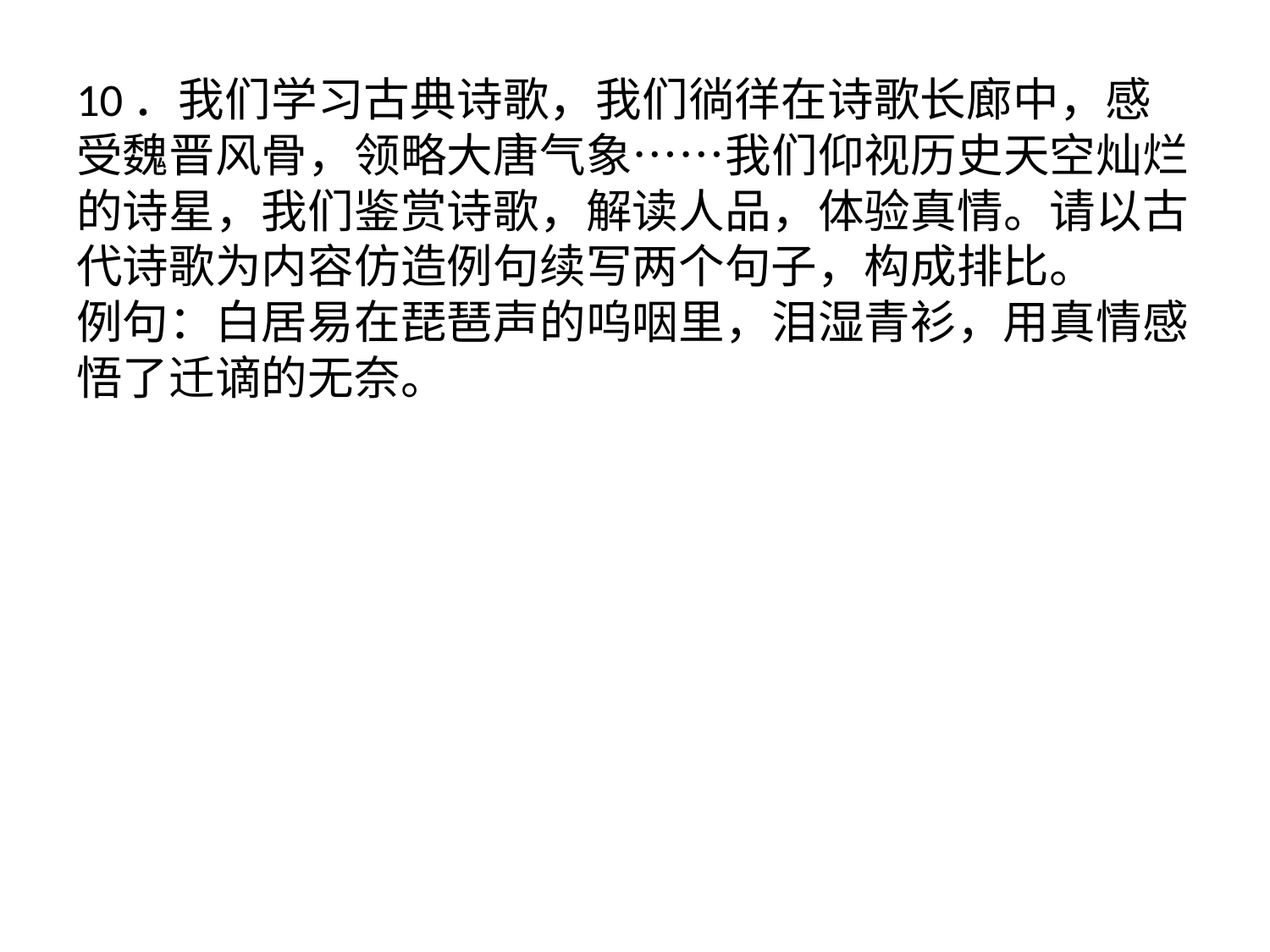

# 10．我们学习古典诗歌，我们徜徉在诗歌长廊中，感受魏晋风骨，领略大唐气象……我们仰视历史天空灿烂的诗星，我们鉴赏诗歌，解读人品，体验真情。请以古代诗歌为内容仿造例句续写两个句子，构成排比。 例句：白居易在琵琶声的呜咽里，泪湿青衫，用真情感悟了迁谪的无奈。